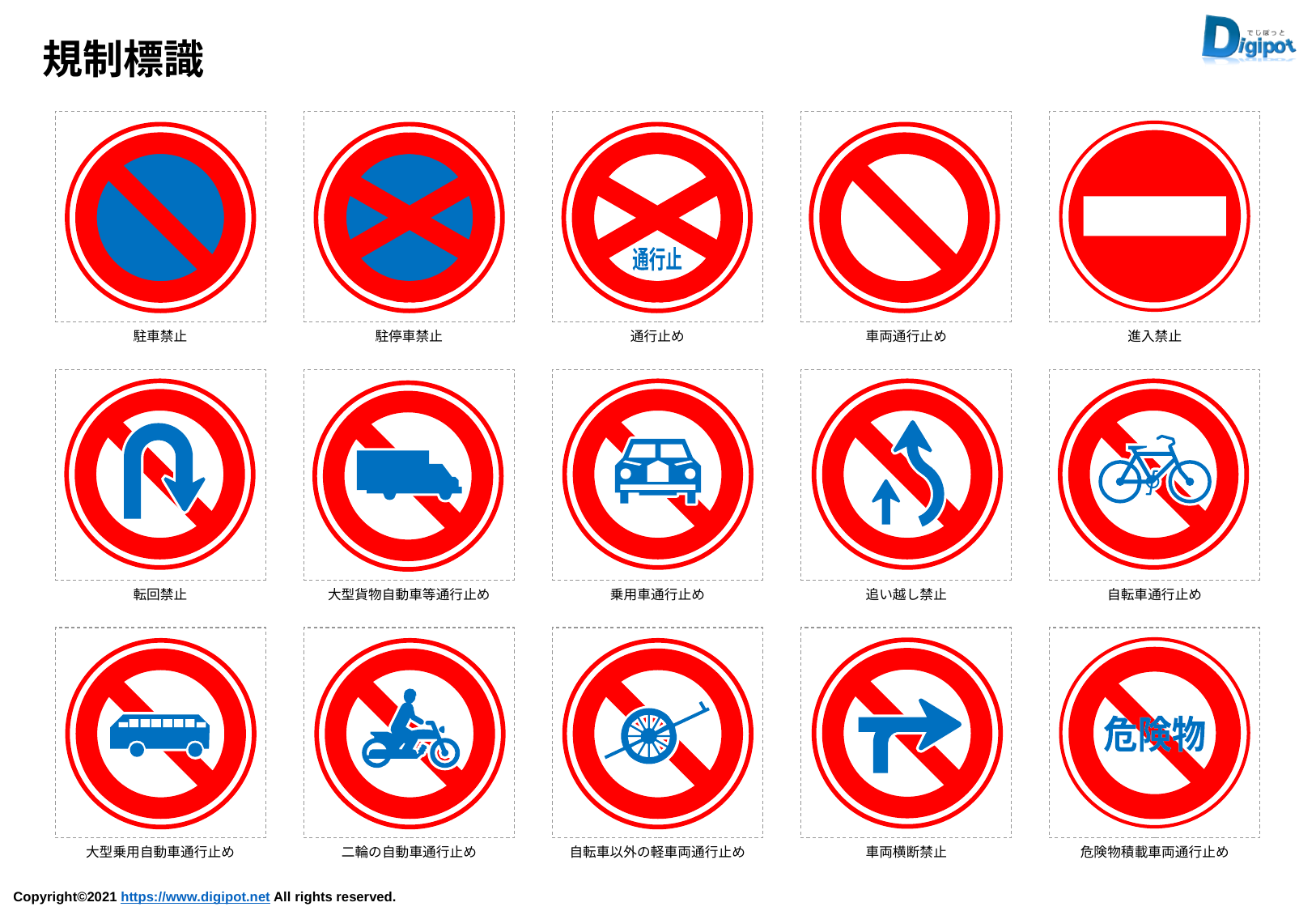

規制標識

通行止
駐車禁止
駐停車禁止
通行止め
車両通行止め
進入禁止

転回禁止
大型貨物自動車等通行止め
乗用車通行止め
追い越し禁止
自転車通行止め

危険物
危険物

大型乗用自動車通行止め
二輪の自動車通行止め
自転車以外の軽車両通行止め
車両横断禁止
危険物積載車両通行止め